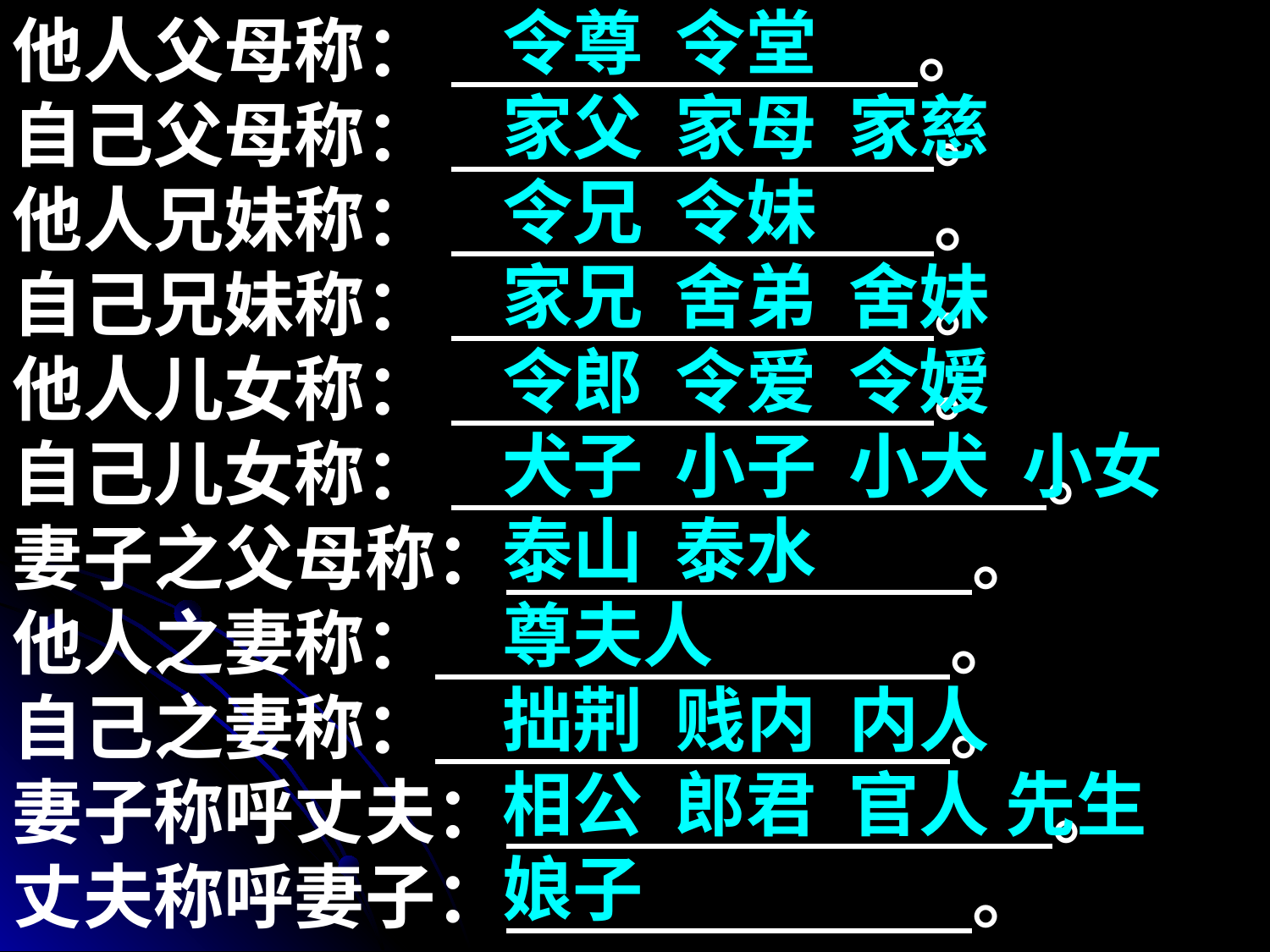

他人父母称：                              。
自己父母称：                               。
他人兄妹称：                               。
自己兄妹称：                               。
他人儿女称：                               。
自己儿女称：                                      。
妻子之父母称：                             。
他人之妻称：                                。
自己之妻称：                                。
妻子称呼丈夫：                                  。
丈夫称呼妻子：                             。
令尊  令堂
家父  家母  家慈
令兄  令妹
家兄  舍弟  舍妹
令郎  令爱  令嫒
犬子  小子  小犬  小女
泰山  泰水
尊夫人
拙荆  贱内  内人
相公  郎君  官人 先生
娘子